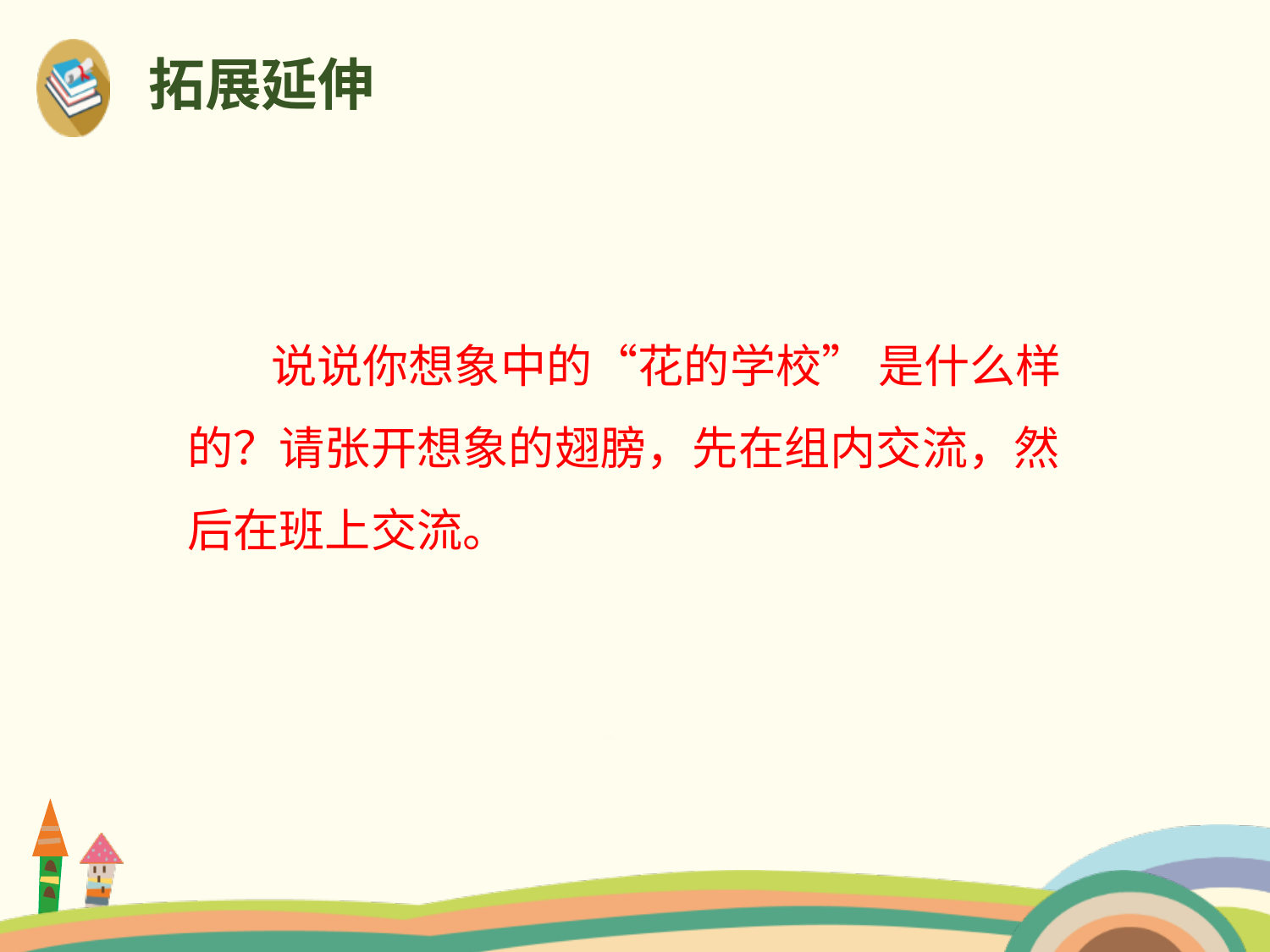

拓展延伸
       说说你想象中的“花的学校” 是什么样的？请张开想象的翅膀，先在组内交流，然后在班上交流。